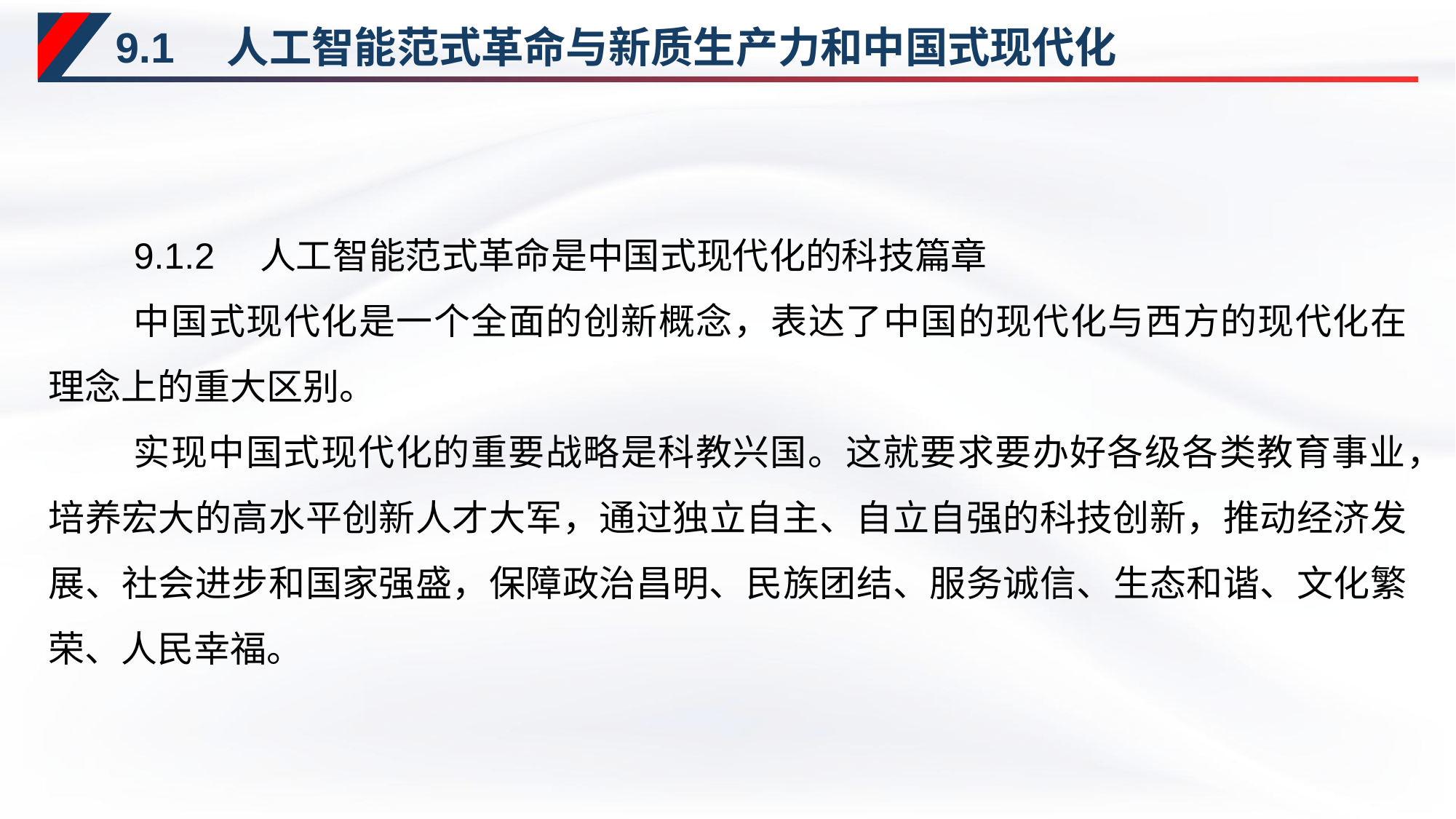

# 9.1　人工智能范式革命与新质生产力和中国式现代化
9.1.2　人工智能范式革命是中国式现代化的科技篇章
中国式现代化是一个全面的创新概念，表达了中国的现代化与西方的现代化在理念上的重大区别。
实现中国式现代化的重要战略是科教兴国。这就要求要办好各级各类教育事业，培养宏大的高水平创新人才大军，通过独立自主、自立自强的科技创新，推动经济发展、社会进步和国家强盛，保障政治昌明、民族团结、服务诚信、生态和谐、文化繁荣、人民幸福。